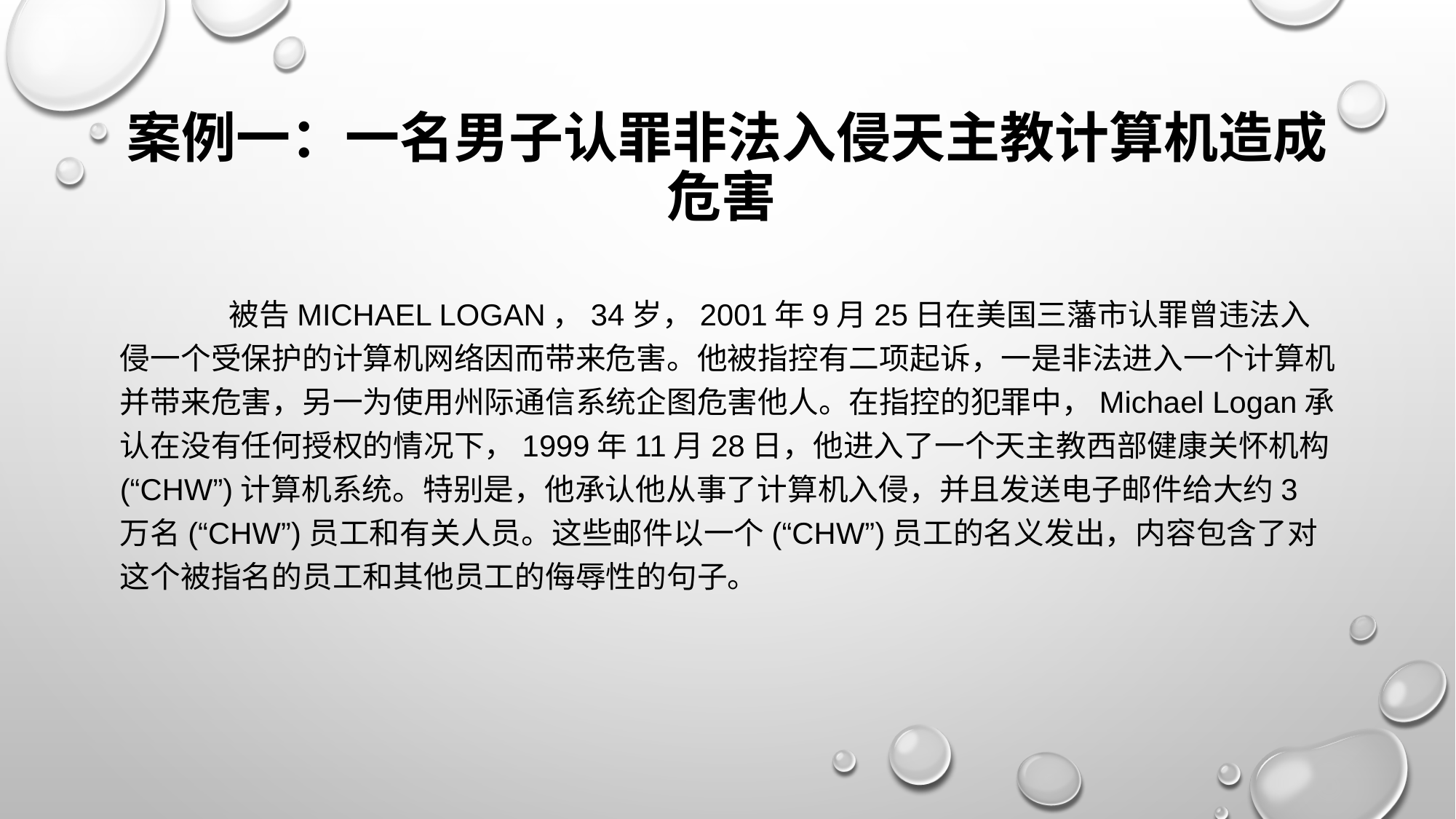

# 案例一：一名男子认罪非法入侵天主教计算机造成危害
	被告Michael Logan，34岁，2001年9月25日在美国三藩市认罪曾违法入侵一个受保护的计算机网络因而带来危害。他被指控有二项起诉，一是非法进入一个计算机并带来危害，另一为使用州际通信系统企图危害他人。在指控的犯罪中，Michael Logan承认在没有任何授权的情况下，1999年11月28日，他进入了一个天主教西部健康关怀机构(“CHW”)计算机系统。特别是，他承认他从事了计算机入侵，并且发送电子邮件给大约3万名(“CHW”)员工和有关人员。这些邮件以一个(“CHW”)员工的名义发出，内容包含了对这个被指名的员工和其他员工的侮辱性的句子。